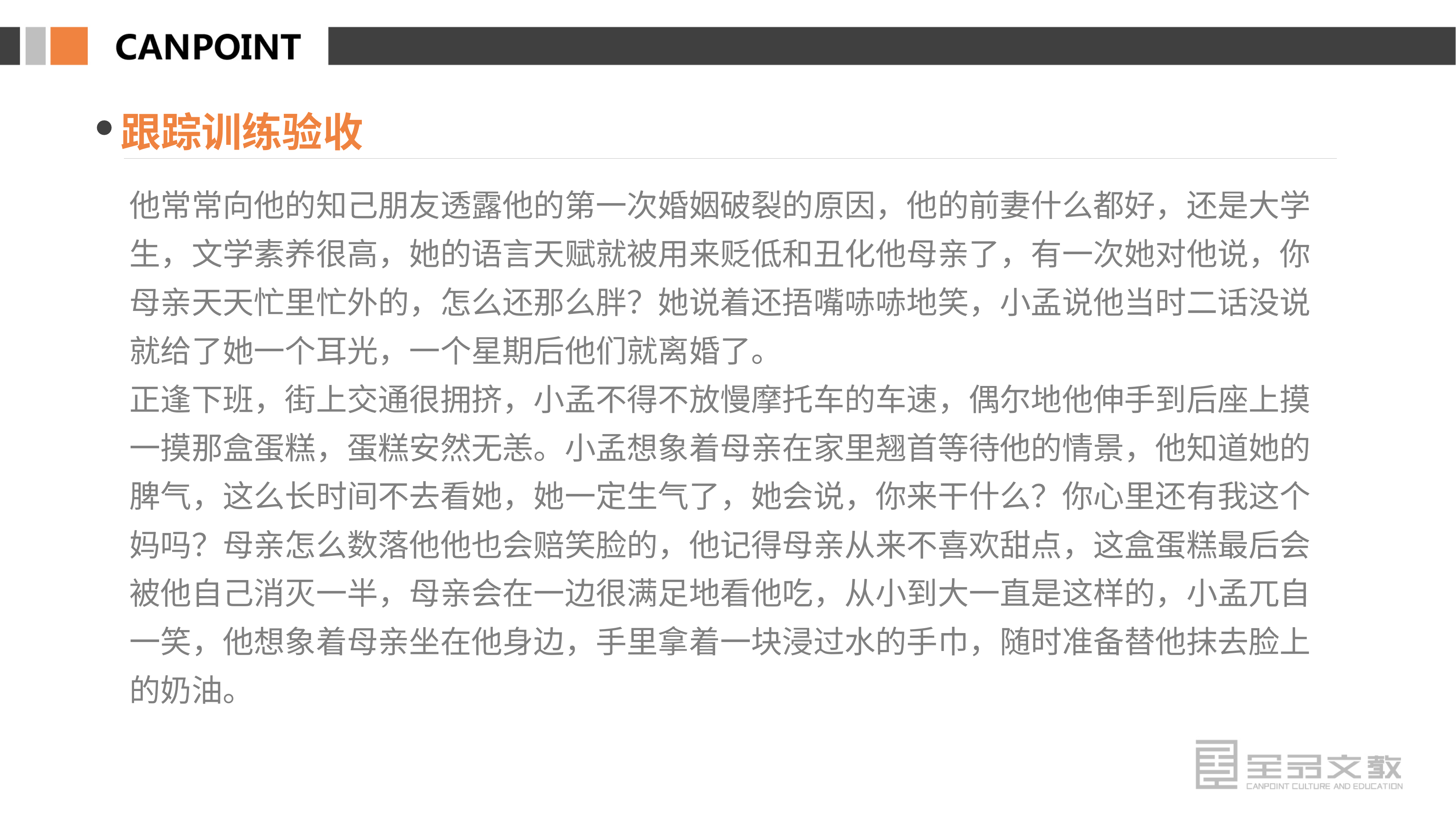

跟踪训练验收

他常常向他的知己朋友透露他的第一次婚姻破裂的原因，他的前妻什么都好，还是大学生，文学素养很高，她的语言天赋就被用来贬低和丑化他母亲了，有一次她对他说，你母亲天天忙里忙外的，怎么还那么胖？她说着还捂嘴哧哧地笑，小孟说他当时二话没说就给了她一个耳光，一个星期后他们就离婚了。
正逢下班，街上交通很拥挤，小孟不得不放慢摩托车的车速，偶尔地他伸手到后座上摸一摸那盒蛋糕，蛋糕安然无恙。小孟想象着母亲在家里翘首等待他的情景，他知道她的脾气，这么长时间不去看她，她一定生气了，她会说，你来干什么？你心里还有我这个妈吗？母亲怎么数落他他也会赔笑脸的，他记得母亲从来不喜欢甜点，这盒蛋糕最后会被他自己消灭一半，母亲会在一边很满足地看他吃，从小到大一直是这样的，小孟兀自一笑，他想象着母亲坐在他身边，手里拿着一块浸过水的手巾，随时准备替他抹去脸上的奶油。